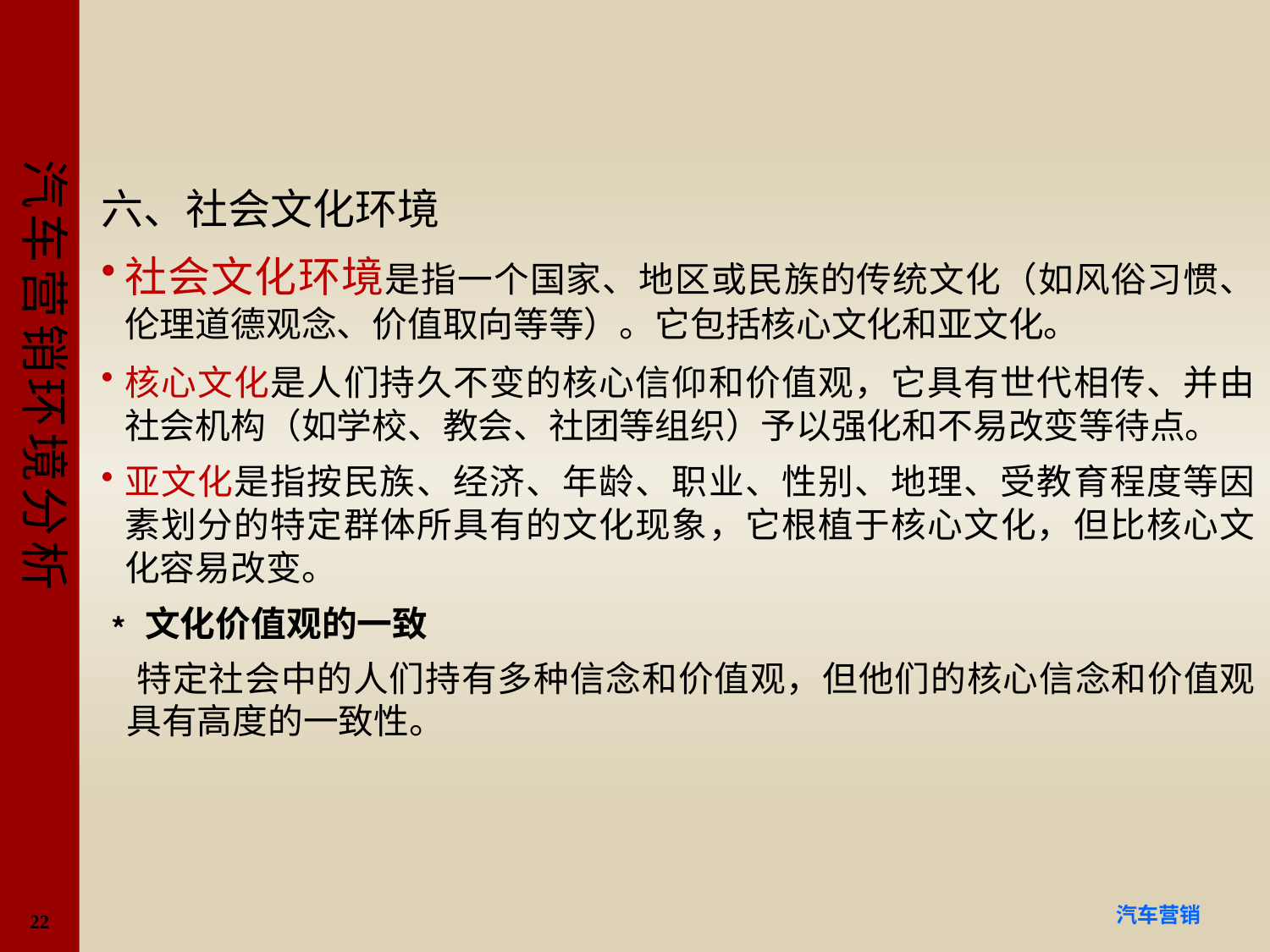

#
六、社会文化环境
社会文化环境是指一个国家、地区或民族的传统文化（如风俗习惯、伦理道德观念、价值取向等等）。它包括核心文化和亚文化。
核心文化是人们持久不变的核心信仰和价值观，它具有世代相传、并由社会机构（如学校、教会、社团等组织）予以强化和不易改变等待点。
亚文化是指按民族、经济、年龄、职业、性别、地理、受教育程度等因素划分的特定群体所具有的文化现象，它根植于核心文化，但比核心文化容易改变。
﹡文化价值观的一致
   特定社会中的人们持有多种信念和价值观，但他们的核心信念和价值观具有高度的一致性。

22